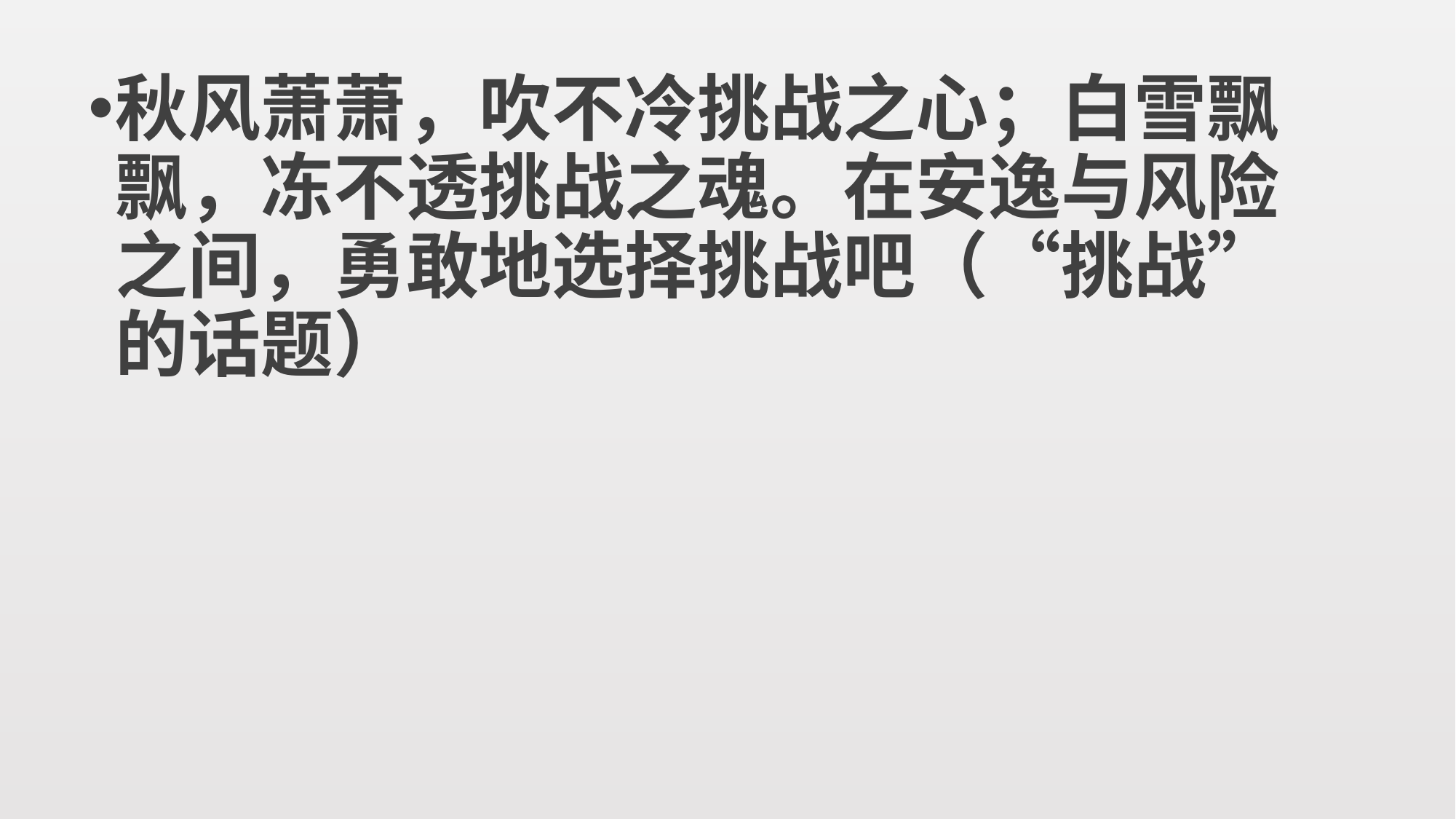

秋风萧萧，吹不冷挑战之心；白雪飘飘，冻不透挑战之魂。在安逸与风险之间，勇敢地选择挑战吧（“挑战”的话题）